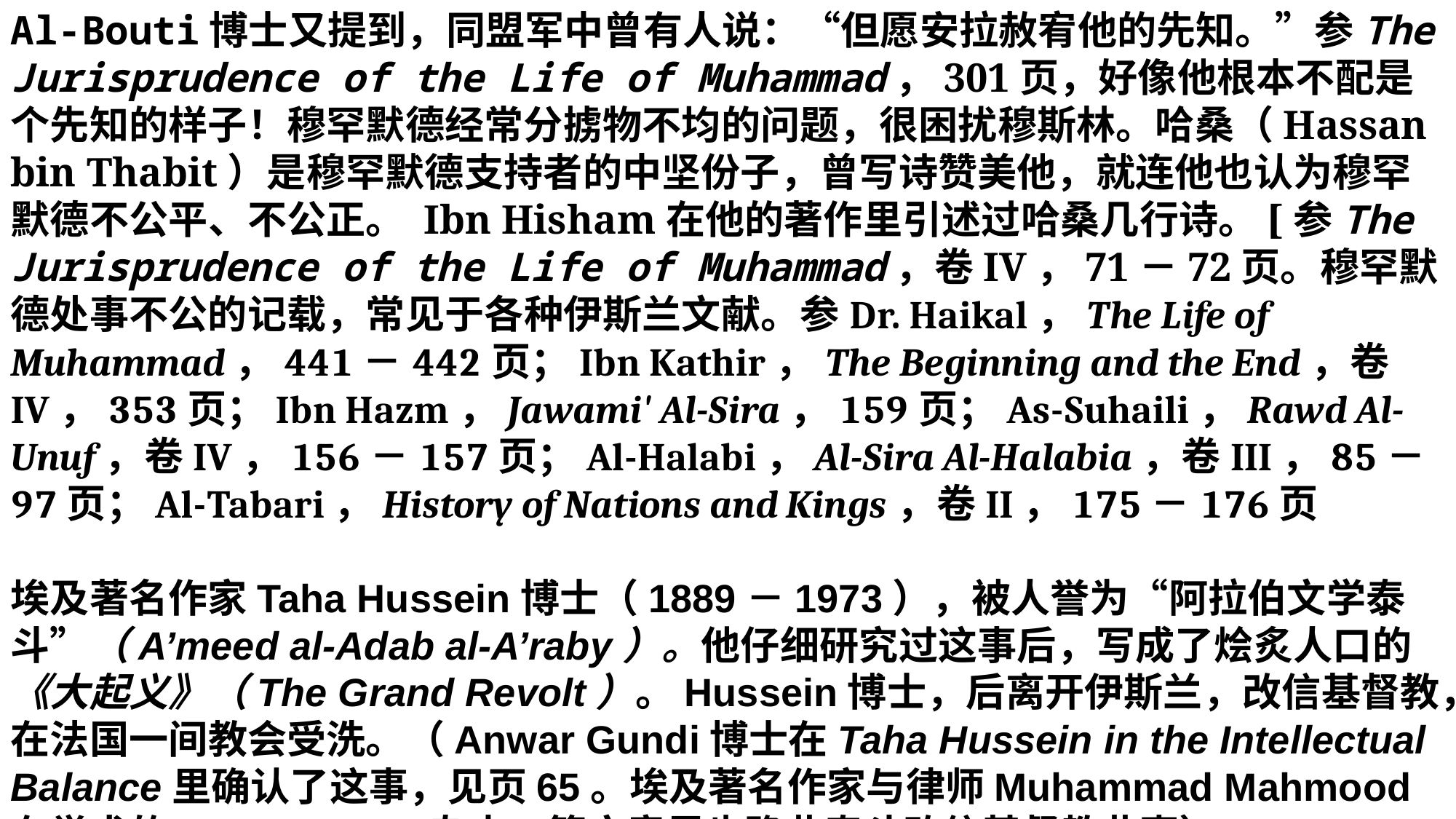

Al-Bouti博士又提到，同盟军中曾有人说：“但愿安拉赦宥他的先知。”参The Jurisprudence of the Life of Muhammad，301页，好像他根本不配是个先知的样子！穆罕默德经常分掳物不均的问题，很困扰穆斯林。哈桑（Hassan bin Thabit）是穆罕默德支持者的中坚份子，曾写诗赞美他，就连他也认为穆罕默德不公平、不公正。 Ibn Hisham在他的著作里引述过哈桑几行诗。[参The Jurisprudence of the Life of Muhammad，卷IV，71－72页。穆罕默德处事不公的记载，常见于各种伊斯兰文献。参Dr. Haikal，The Life of Muhammad，441－442页；Ibn Kathir，The Beginning and the End，卷IV，353页；Ibn Hazm，Jawami' Al-Sira，159页；As-Suhaili，Rawd Al-Unuf，卷IV，156－157页；Al-Halabi，Al-Sira Al-Halabia，卷III，85－97页；Al-Tabari，History of Nations and Kings，卷II，175－176页

埃及著名作家Taha Hussein博士（1889－1973），被人誉为“阿拉伯文学泰斗”（A’meed al-Adab al-A’raby）。他仔细研究过这事后，写成了烩炙人口的《大起义》（The Grand Revolt）。Hussein博士，后离开伊斯兰，改信基督教，在法国一间教会受洗。（Anwar Gundi博士在Taha Hussein in the Intellectual Balance里确认了这事，见页65。埃及著名作家与律师Muhammad Mahmood在学术的Renaissance杂志一篇文章里也确此泰斗改信基督教此事）。